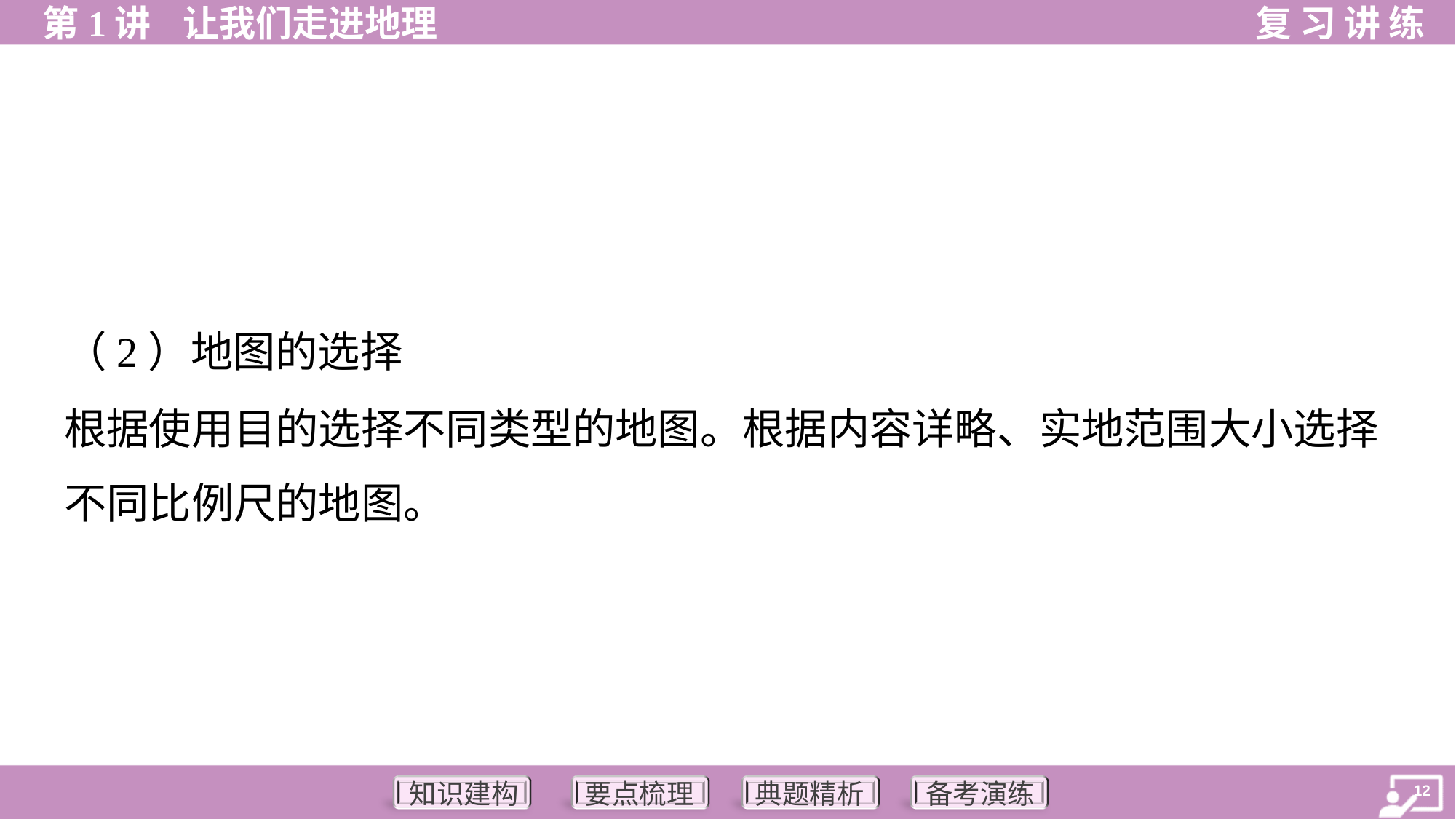

（2）地图的选择
根据使用目的选择不同类型的地图。根据内容详略、实地范围大小选择
不同比例尺的地图。